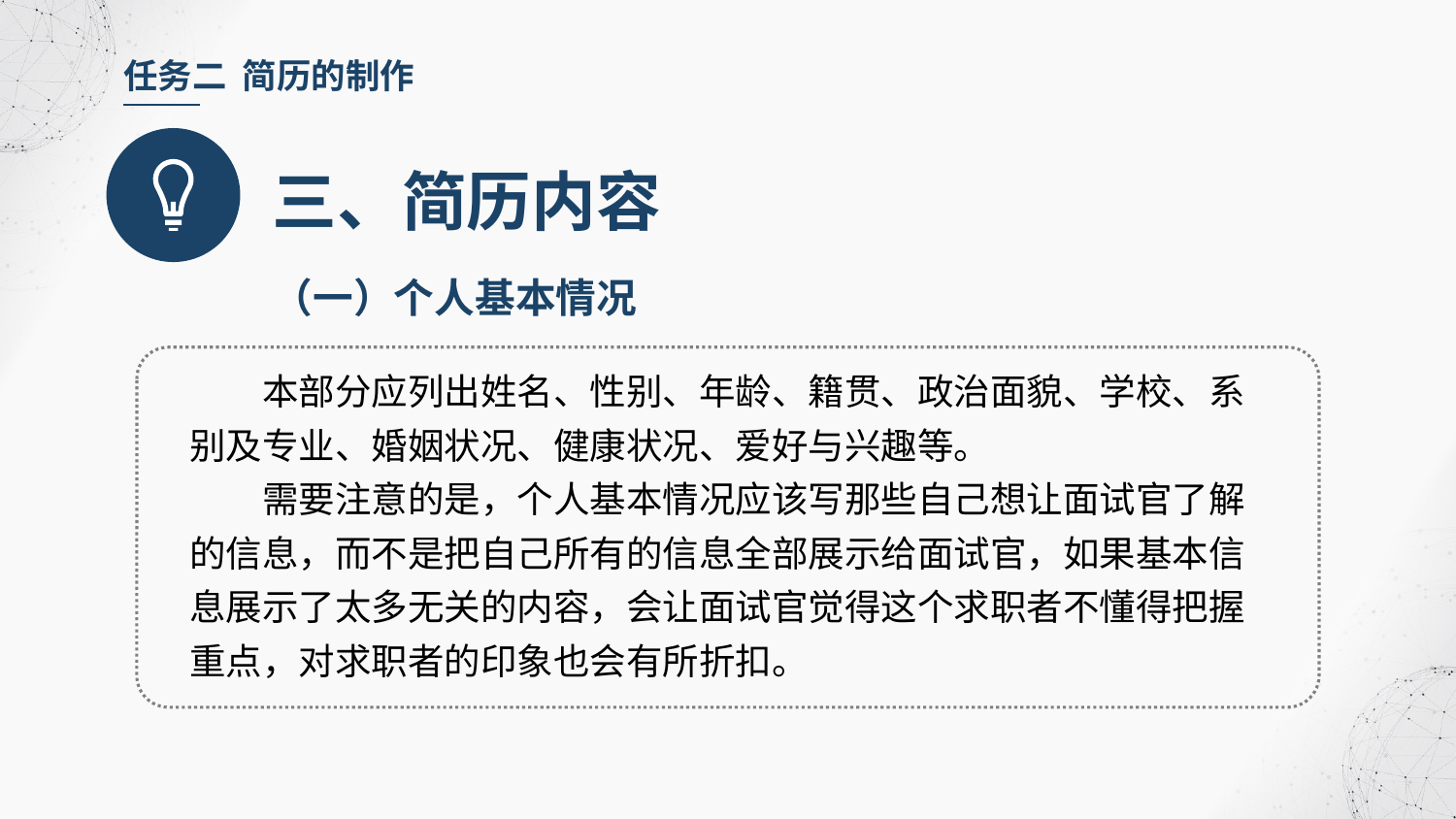

任务二  简历的制作

三、简历内容
（一）个人基本情况

本部分应列出姓名、性别、年龄、籍贯、政治面貌、学校、系别及专业、婚姻状况、健康状况、爱好与兴趣等。
需要注意的是，个人基本情况应该写那些自己想让面试官了解的信息，而不是把自己所有的信息全部展示给面试官，如果基本信息展示了太多无关的内容，会让面试官觉得这个求职者不懂得把握重点，对求职者的印象也会有所折扣。